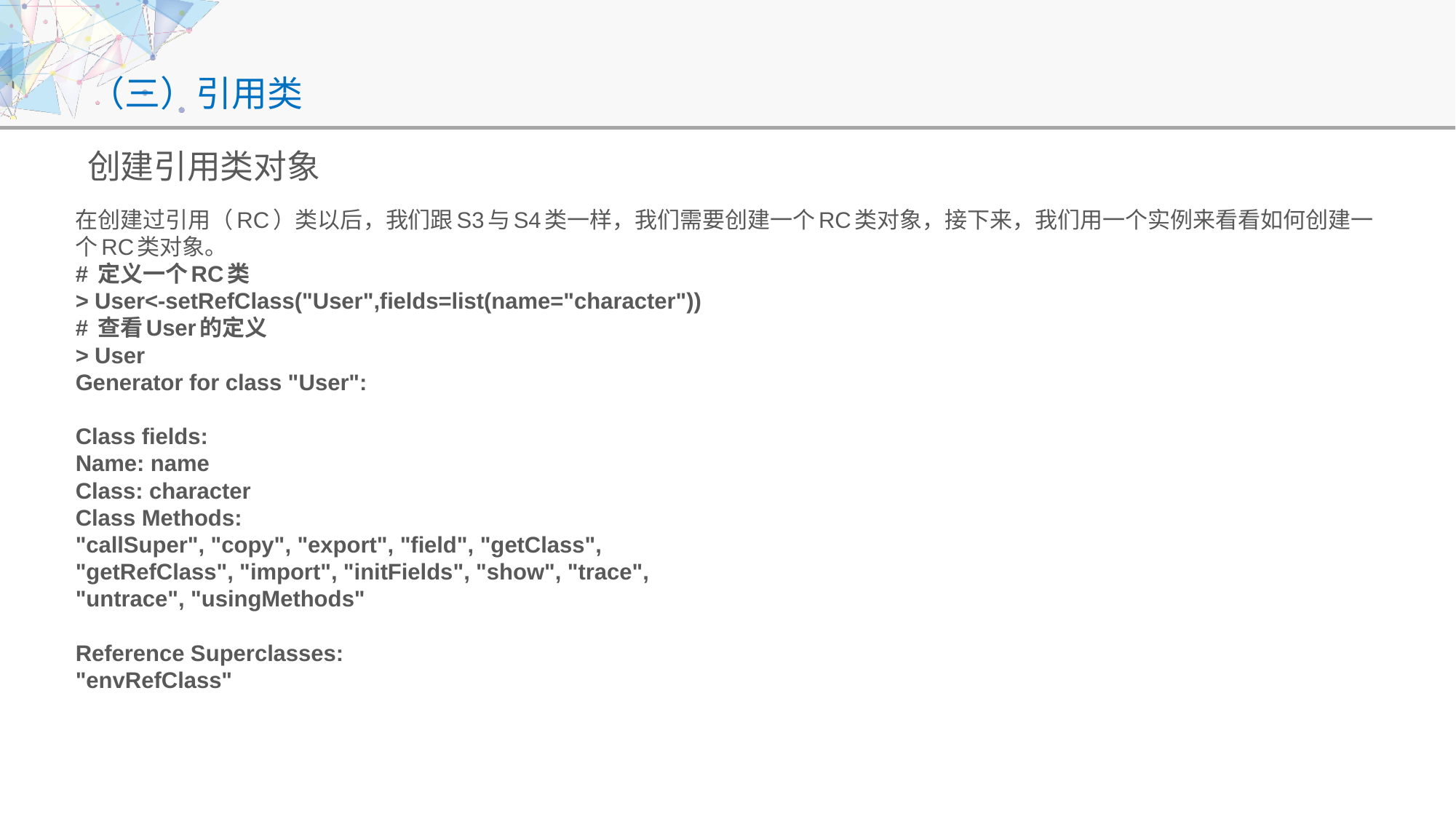

# （三）引用类
创建引用类对象
在创建过引用（RC）类以后，我们跟S3与S4类一样，我们需要创建一个RC类对象，接下来，我们用一个实例来看看如何创建一个RC类对象。
# 定义一个RC类
> User<-setRefClass("User",fields=list(name="character"))
# 查看User的定义
> User
Generator for class "User":

Class fields:
Name: name
Class: character
Class Methods:
"callSuper", "copy", "export", "field", "getClass",
"getRefClass", "import", "initFields", "show", "trace",
"untrace", "usingMethods"

Reference Superclasses:
"envRefClass"